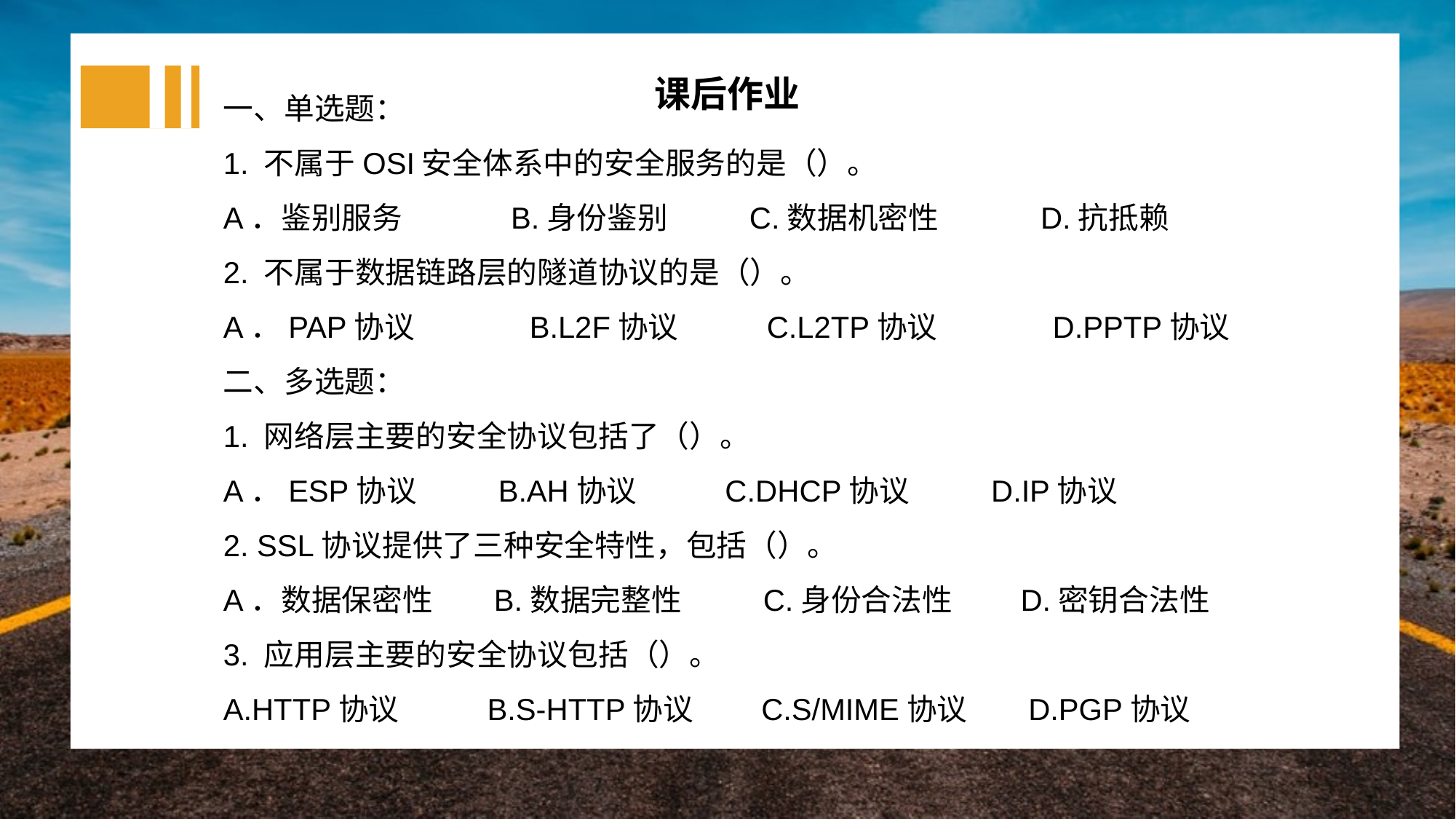

一、单选题：
1. 不属于OSI安全体系中的安全服务的是（）。
A．鉴别服务               B.身份鉴别           C.数据机密性              D.抗抵赖
2. 不属于数据链路层的隧道协议的是（）。
A．PAP协议                B.L2F协议            C.L2TP协议                D.PPTP协议
二、多选题：
1. 网络层主要的安全协议包括了（）。
A．ESP协议           B.AH协议            C.DHCP协议           D.IP协议
2. SSL协议提供了三种安全特性，包括（）。
A．数据保密性        B.数据完整性           C.身份合法性         D.密钥合法性
3. 应用层主要的安全协议包括（）。
A.HTTP协议            B.S-HTTP协议         C.S/MIME协议        D.PGP协议
课后作业